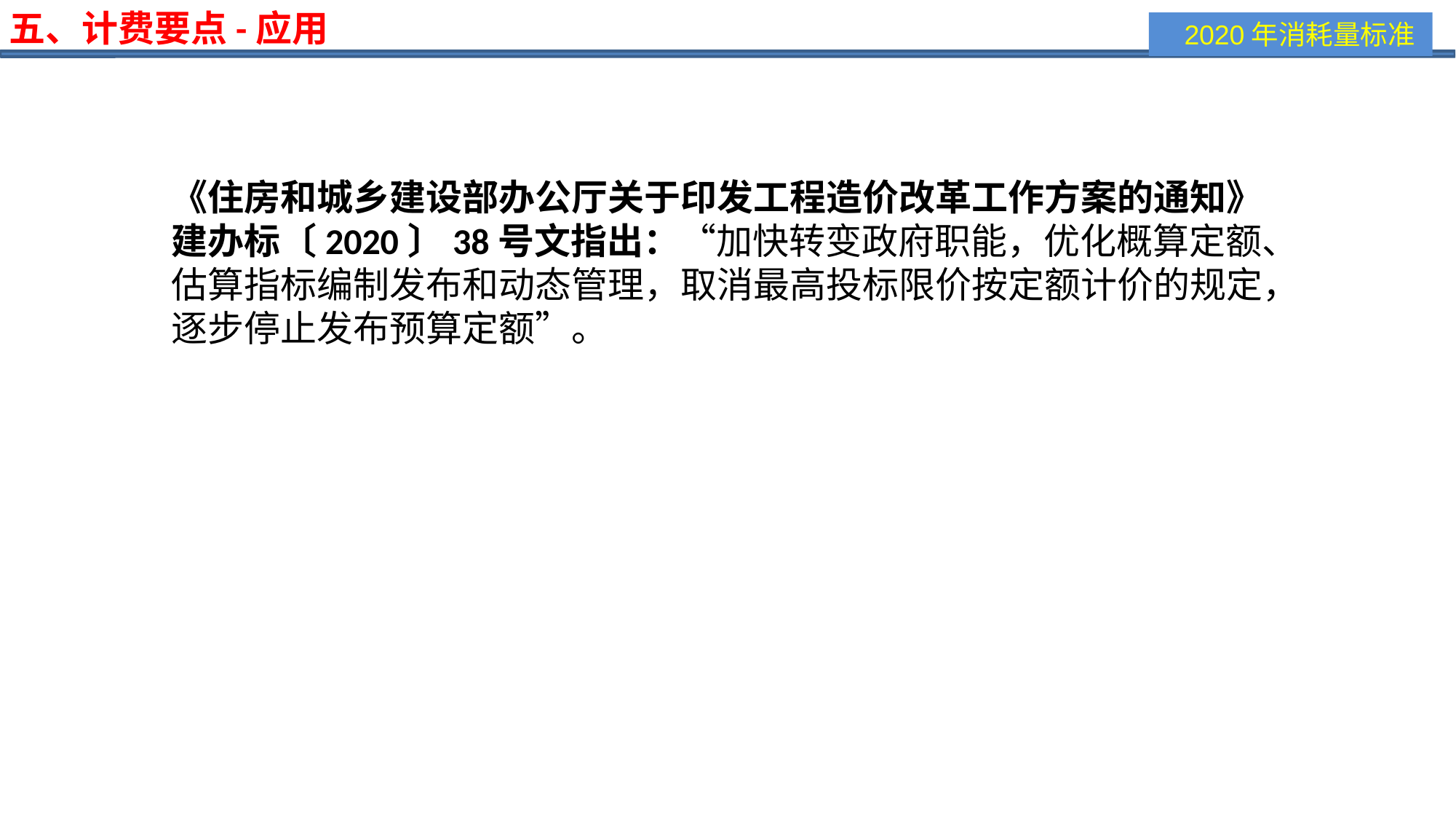

五、计费要点-应用
《住房和城乡建设部办公厅关于印发工程造价改革工作方案的通知》建办标〔2020〕38号文指出：“加快转变政府职能，优化概算定额、估算指标编制发布和动态管理，取消最高投标限价按定额计价的规定，逐步停止发布预算定额”。